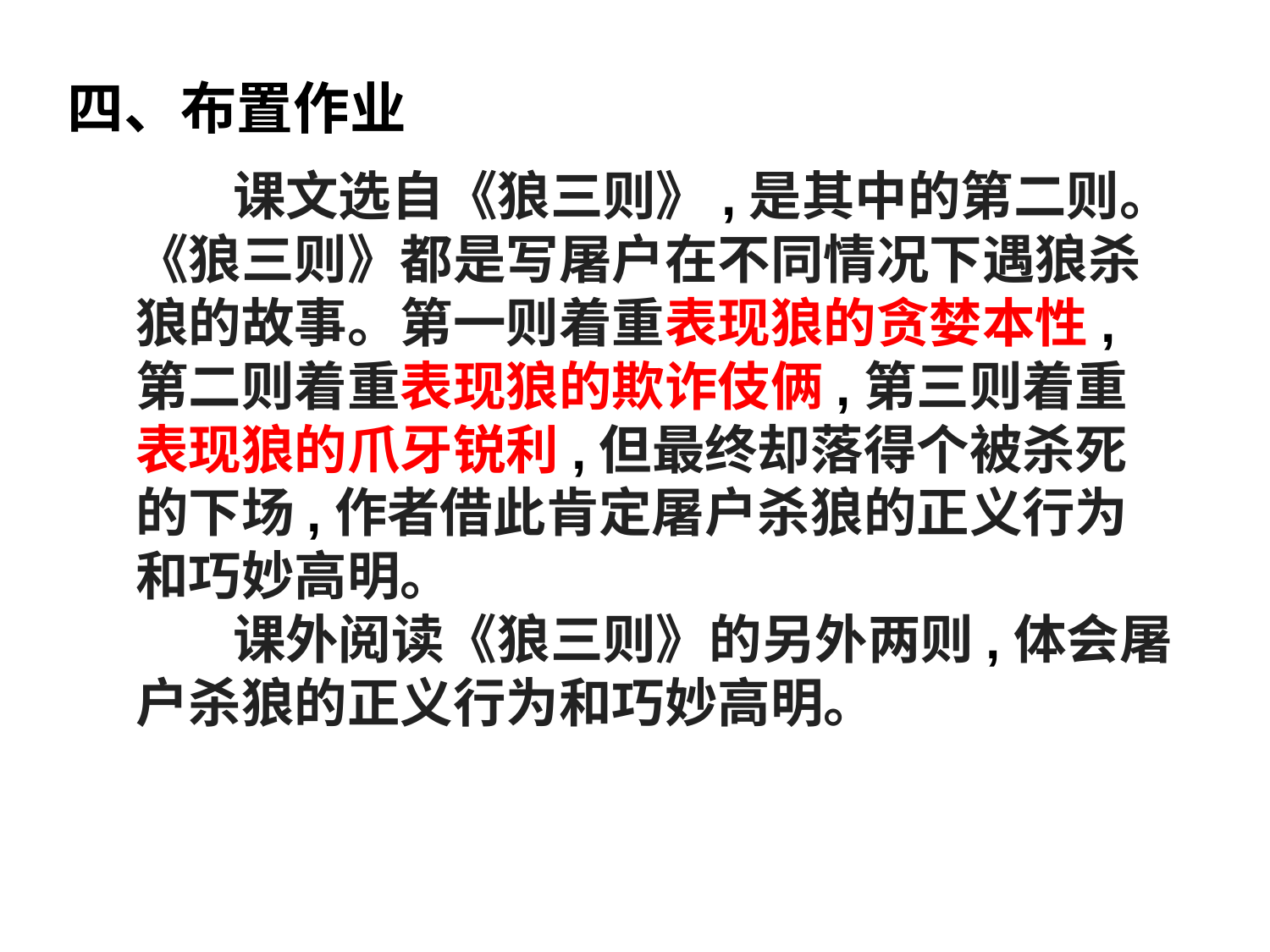

四、布置作业

       课文选自《狼三则》,是其中的第二则。《狼三则》都是写屠户在不同情况下遇狼杀狼的故事。第一则着重表现狼的贪婪本性, 第二则着重表现狼的欺诈伎俩,第三则着重 表现狼的爪牙锐利,但最终却落得个被杀死的下场,作者借此肯定屠户杀狼的正义行为和巧妙高明。
       课外阅读《狼三则》的另外两则,体会屠户杀狼的正义行为和巧妙高明。